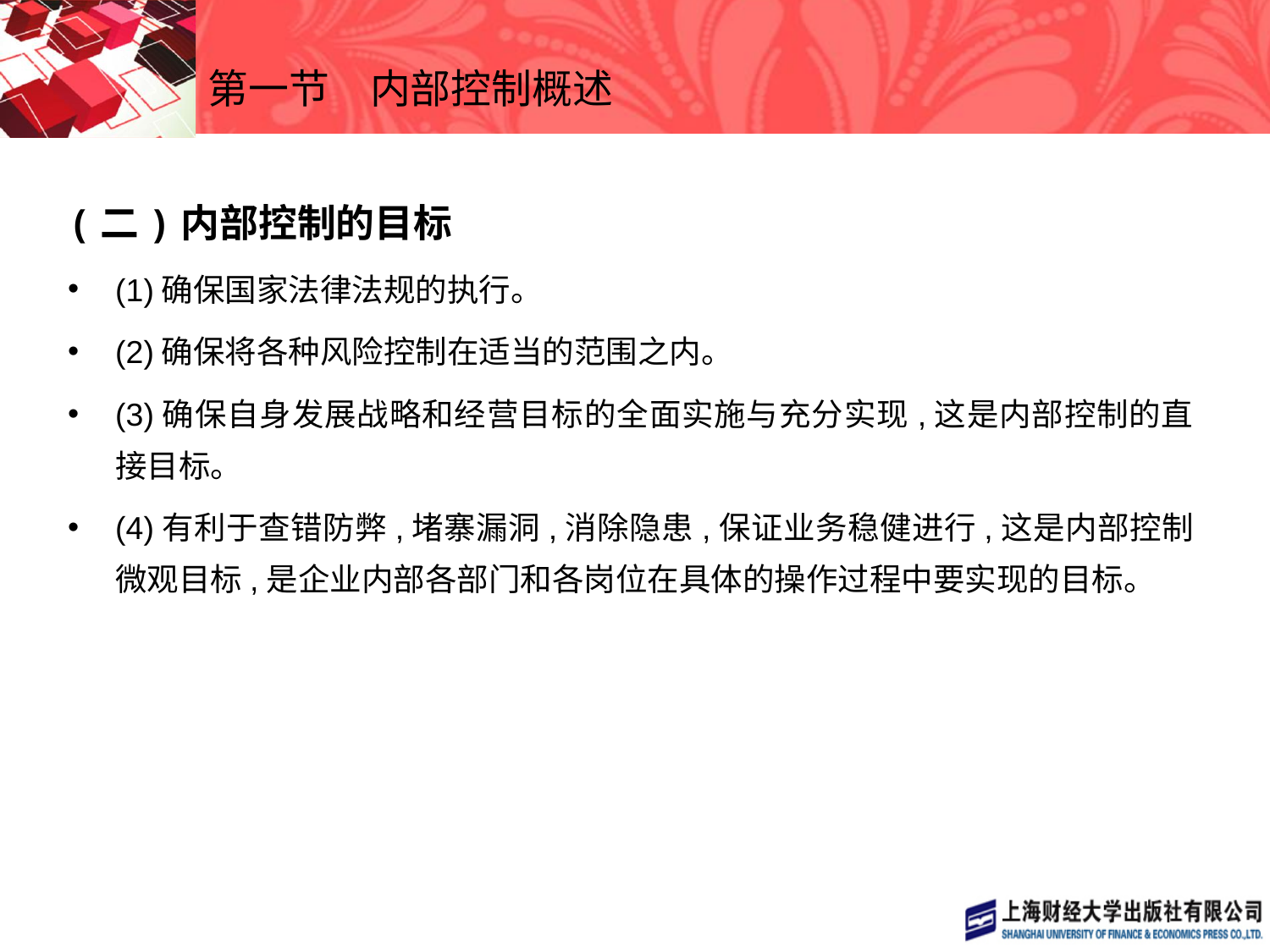

# 第一节　内部控制概述
(二)内部控制的目标
(1)确保国家法律法规的执行。
(2)确保将各种风险控制在适当的范围之内。
(3)确保自身发展战略和经营目标的全面实施与充分实现,这是内部控制的直接目标。
(4)有利于查错防弊,堵寨漏洞,消除隐患,保证业务稳健进行,这是内部控制微观目标,是企业内部各部门和各岗位在具体的操作过程中要实现的目标。